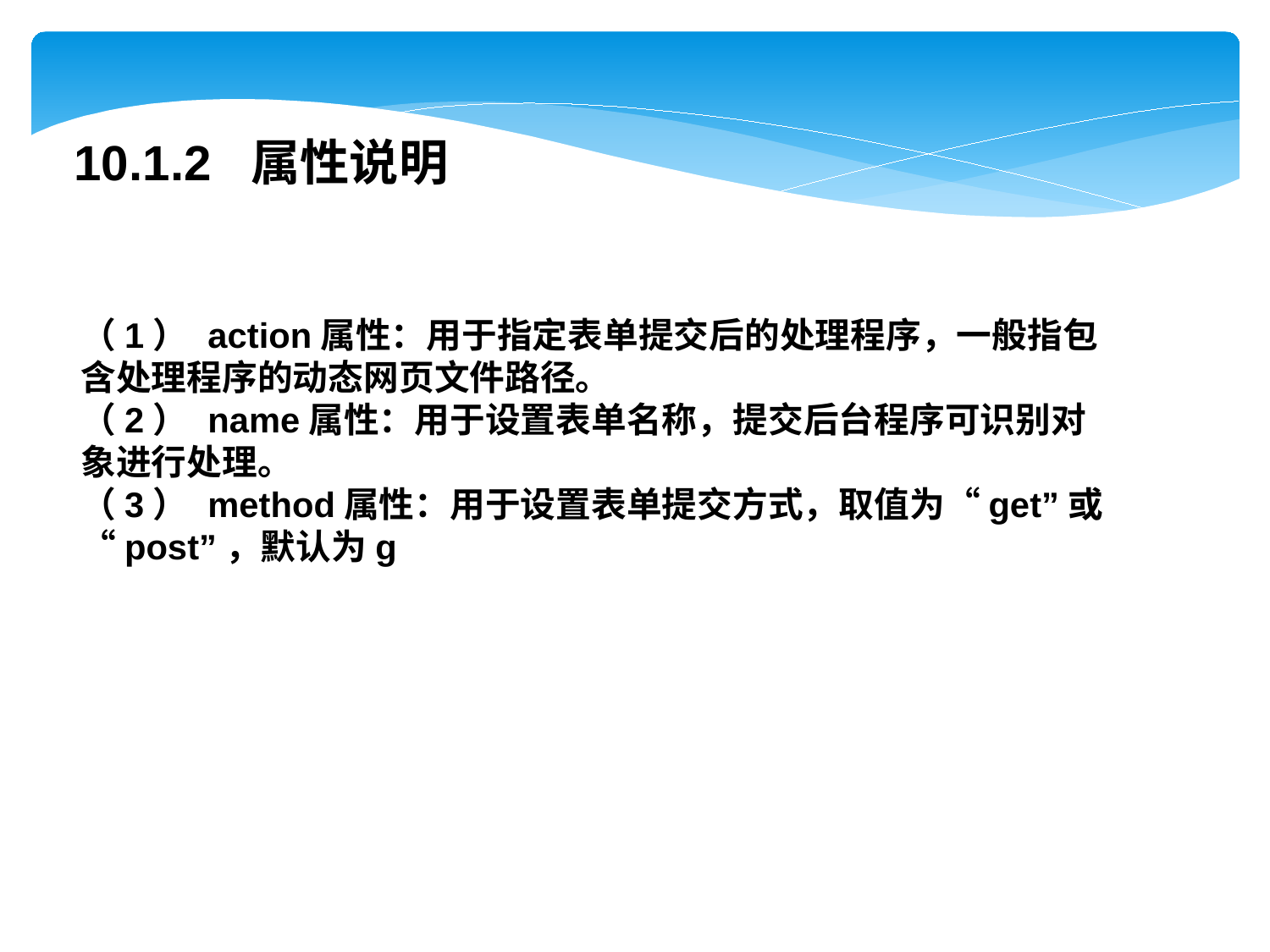

10.1.2  属性说明
（1）	action属性：用于指定表单提交后的处理程序，一般指包含处理程序的动态网页文件路径。
（2）	name属性：用于设置表单名称，提交后台程序可识别对象进行处理。
（3）	method属性：用于设置表单提交方式，取值为“get”或“post”，默认为g